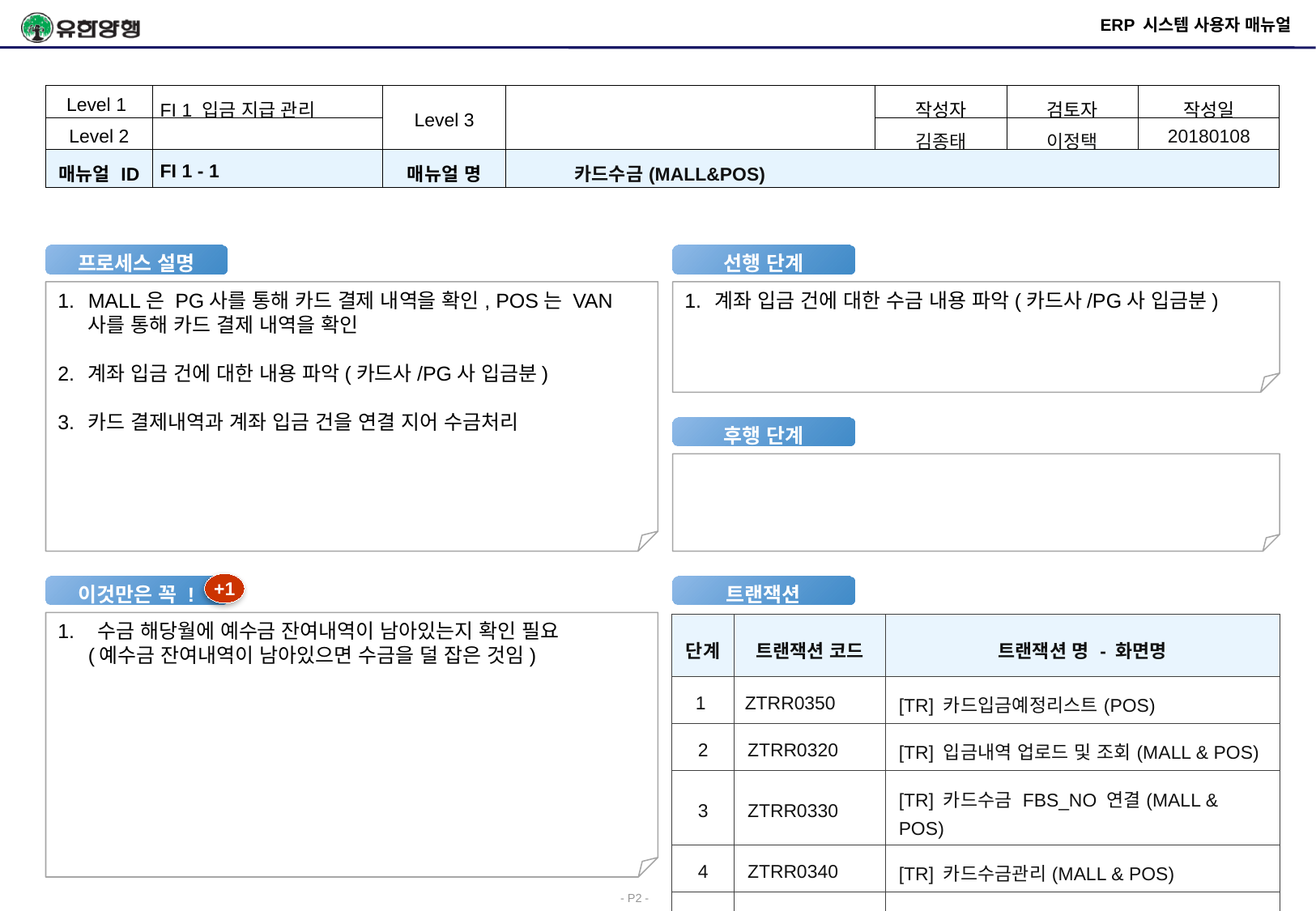

# ERP 시스템 사용자 매뉴얼
| Level 1 | FI 1 입금 지급 관리 | Level 3 |  | 작성자 | 검토자 | 작성일 |
| --- | --- | --- | --- | --- | --- | --- |
| Level 2 |  |  |  | 김종태 | 이정택 | 20180108 |
| 매뉴얼 ID | FI 1 - 1 | 매뉴얼 명 | 카드수금(MALL&POS) |  |  |  |
프로세스 설명
선행 단계
MALL은 PG사를 통해 카드 결제 내역을 확인, POS는 VAN사를 통해 카드 결제 내역을 확인

계좌 입금 건에 대한 내용 파악(카드사/PG사 입금분)

카드 결제내역과 계좌 입금 건을 연결 지어 수금처리
계좌 입금 건에 대한 수금 내용 파악(카드사/PG사 입금분)
후행 단계

+1
이것만은 꼭 !
트랜잭션
 수금 해당월에 예수금 잔여내역이 남아있는지 확인 필요
(예수금 잔여내역이 남아있으면 수금을 덜 잡은 것임)
| 단계 | 트랜잭션 코드 | 트랜잭션 명 - 화면명 |
| --- | --- | --- |
| 1 | ZTRR0350 | [TR] 카드입금예정리스트(POS) |
| 2 | ZTRR0320 | [TR] 입금내역 업로드 및 조회(MALL & POS) |
| 3 | ZTRR0330 | [TR] 카드수금 FBS\_NO 연결(MALL & POS) |
| 4 | ZTRR0340 | [TR] 카드수금관리(MALL & POS) |
|  |  |  |